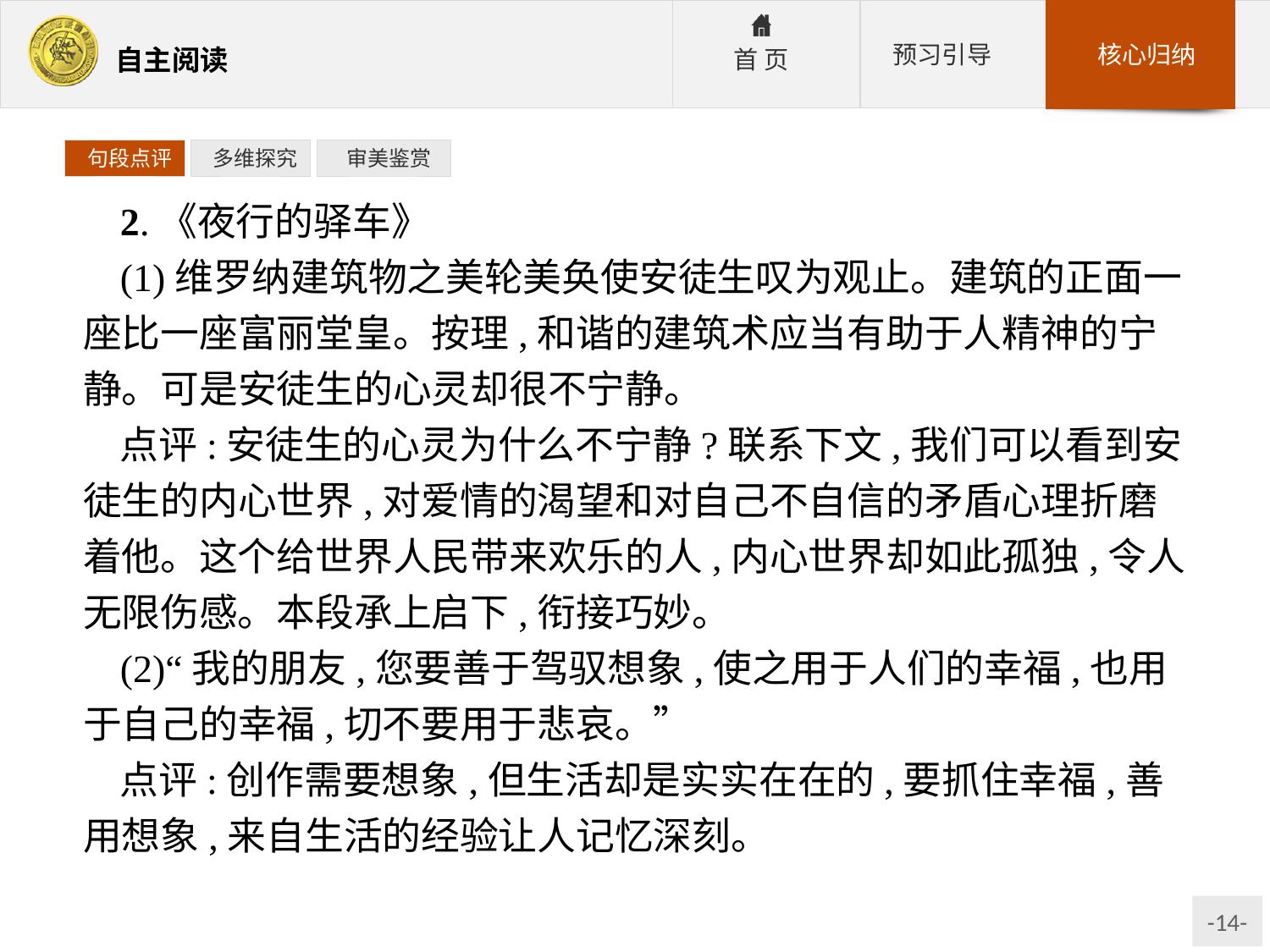

句段点评
 多维探究
 审美鉴赏
2.《夜行的驿车》
(1)维罗纳建筑物之美轮美奂使安徒生叹为观止。建筑的正面一座比一座富丽堂皇。按理,和谐的建筑术应当有助于人精神的宁静。可是安徒生的心灵却很不宁静。
点评:安徒生的心灵为什么不宁静?联系下文,我们可以看到安徒生的内心世界,对爱情的渴望和对自己不自信的矛盾心理折磨着他。这个给世界人民带来欢乐的人,内心世界却如此孤独,令人无限伤感。本段承上启下,衔接巧妙。
(2)“我的朋友,您要善于驾驭想象,使之用于人们的幸福,也用于自己的幸福,切不要用于悲哀。”
点评:创作需要想象,但生活却是实实在在的,要抓住幸福,善用想象,来自生活的经验让人记忆深刻。